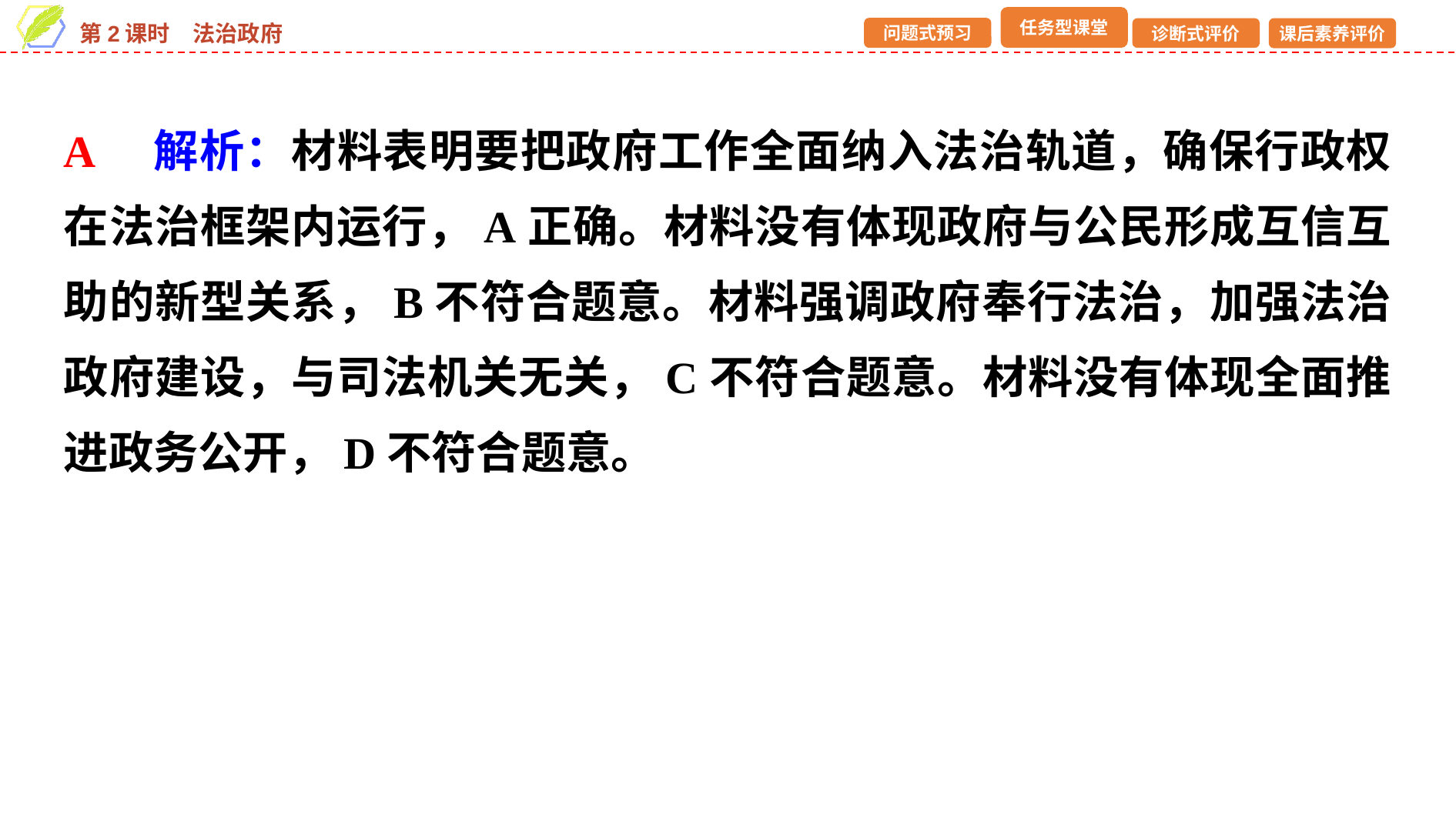

A　解析：材料表明要把政府工作全面纳入法治轨道，确保行政权在法治框架内运行，A正确。材料没有体现政府与公民形成互信互助的新型关系，B不符合题意。材料强调政府奉行法治，加强法治政府建设，与司法机关无关，C不符合题意。材料没有体现全面推进政务公开，D不符合题意。